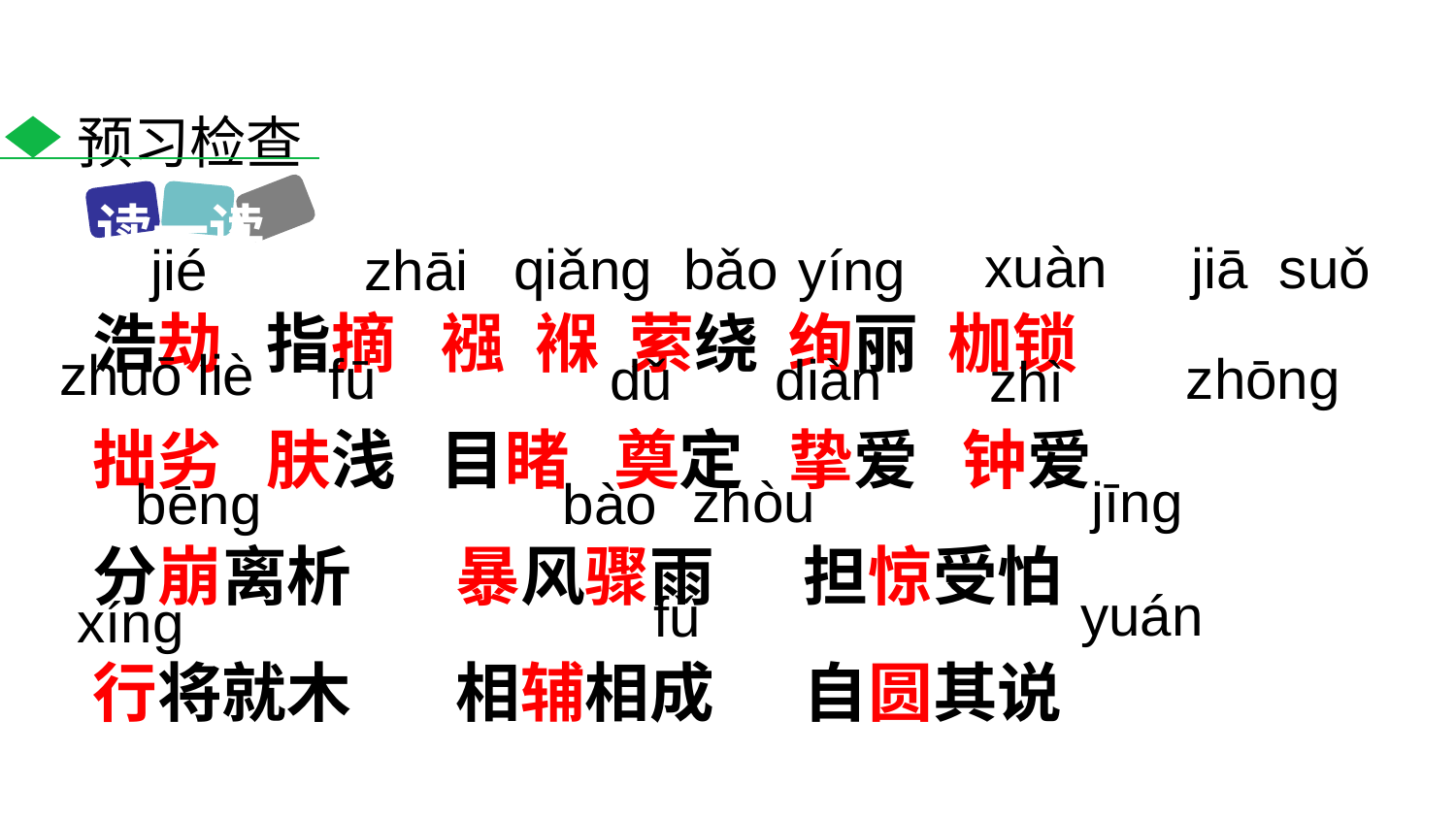

预习检查

读一读

xuàn
jiā  suǒ
qiǎng  bǎo
zhāi
yíng
jié
浩劫   指摘   襁  褓  萦绕  绚丽  枷锁
拙劣   肤浅   目睹   奠定   挚爱   钟爱
分崩离析       暴风骤雨      担惊受怕
行将就木       相辅相成      自圆其说
zhuō liè
zhōng
fū
dǔ
diàn
zhì
zhòu
jīng
bào
bēng
yuán
fǔ
xíng